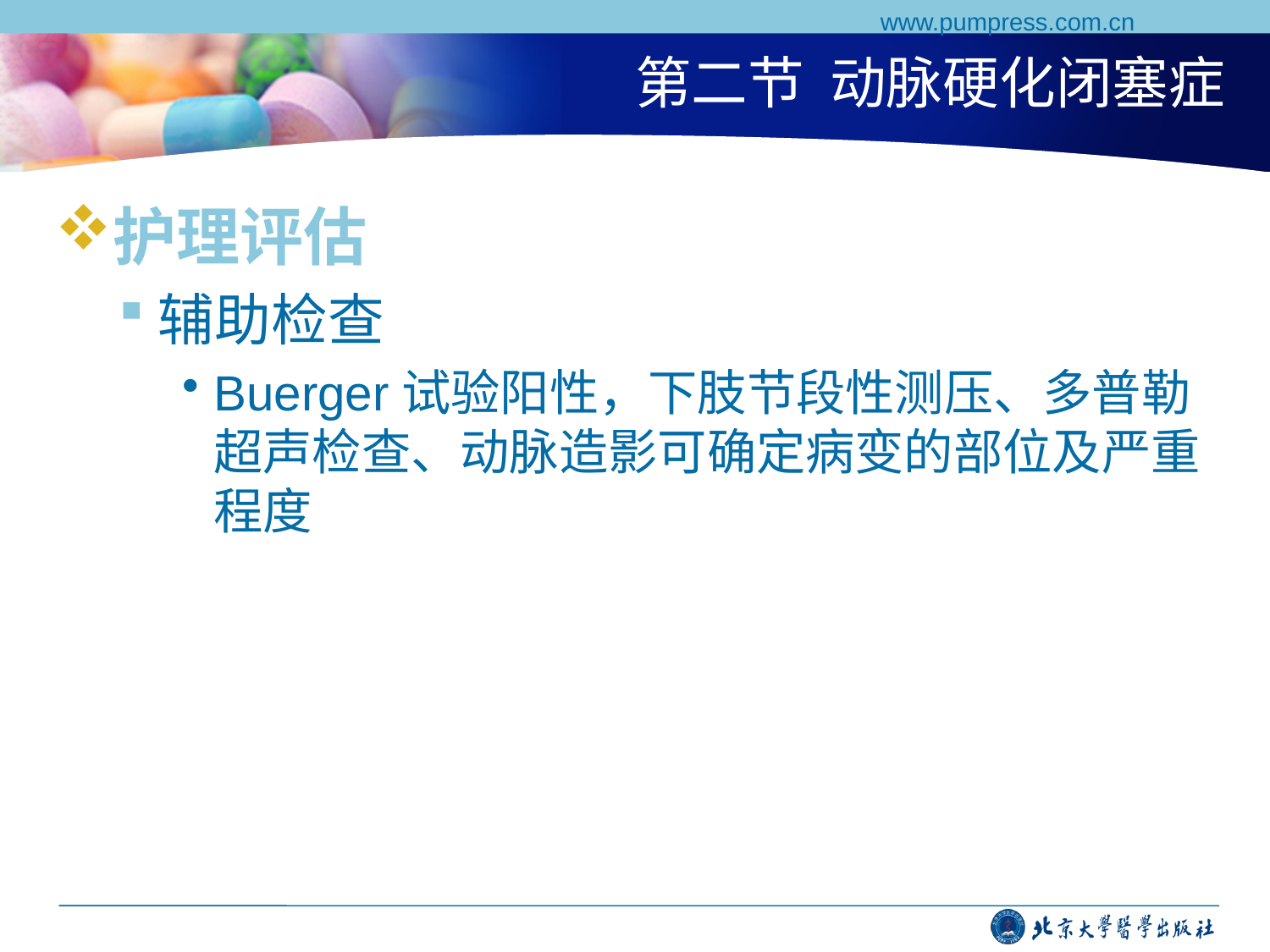

www.pumpress.com.cn
# 第二节  动脉硬化闭塞症
护理评估
辅助检查
Buerger试验阳性，下肢节段性测压、多普勒超声检查、动脉造影可确定病变的部位及严重程度